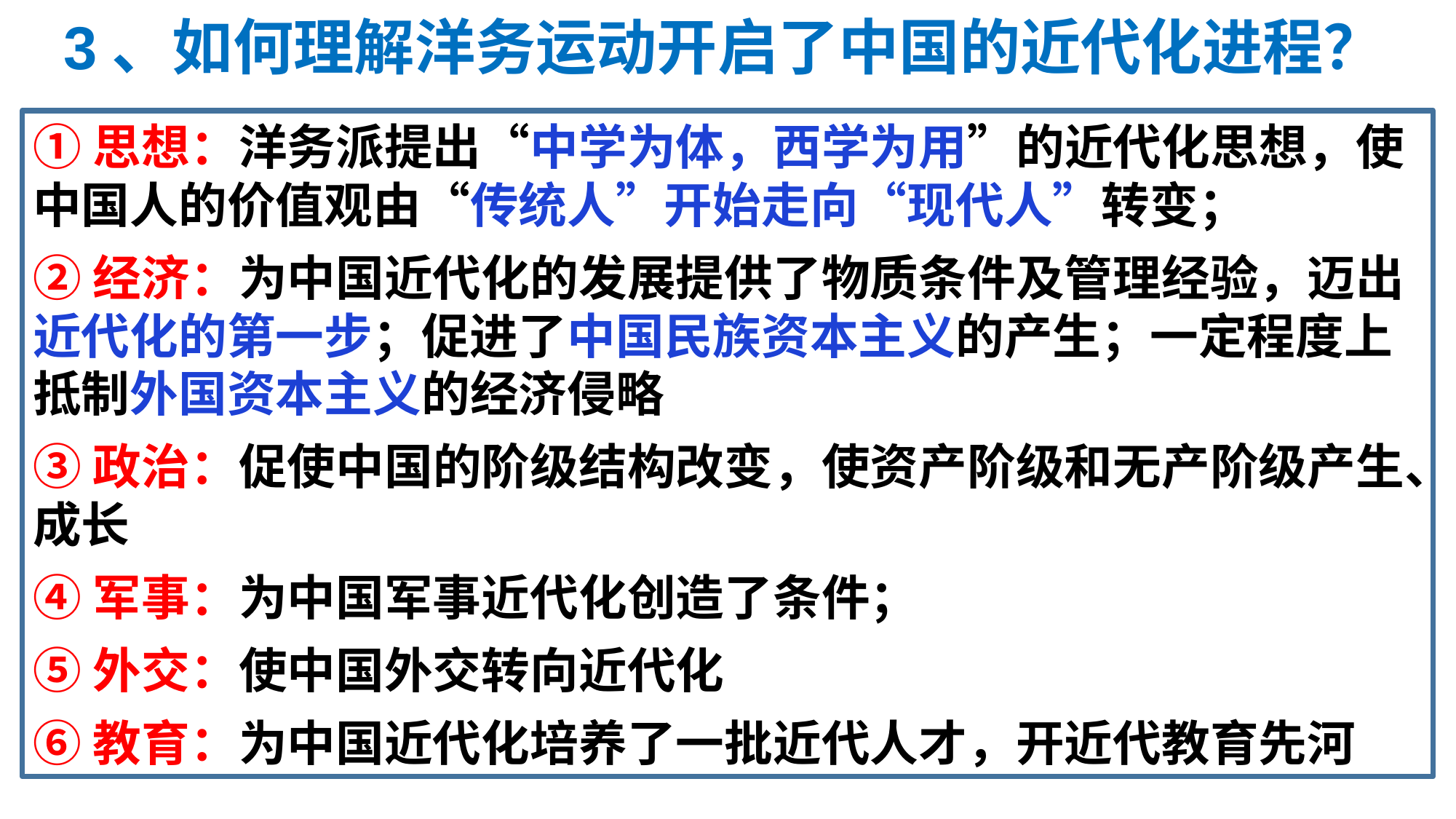

3、如何理解洋务运动开启了中国的近代化进程？
①思想：洋务派提出“中学为体，西学为用”的近代化思想，使中国人的价值观由“传统人”开始走向“现代人”转变；
②经济：为中国近代化的发展提供了物质条件及管理经验，迈出近代化的第一步；促进了中国民族资本主义的产生；一定程度上抵制外国资本主义的经济侵略
③政治：促使中国的阶级结构改变，使资产阶级和无产阶级产生、成长
④军事：为中国军事近代化创造了条件；
⑤外交：使中国外交转向近代化
⑥教育：为中国近代化培养了一批近代人才，开近代教育先河